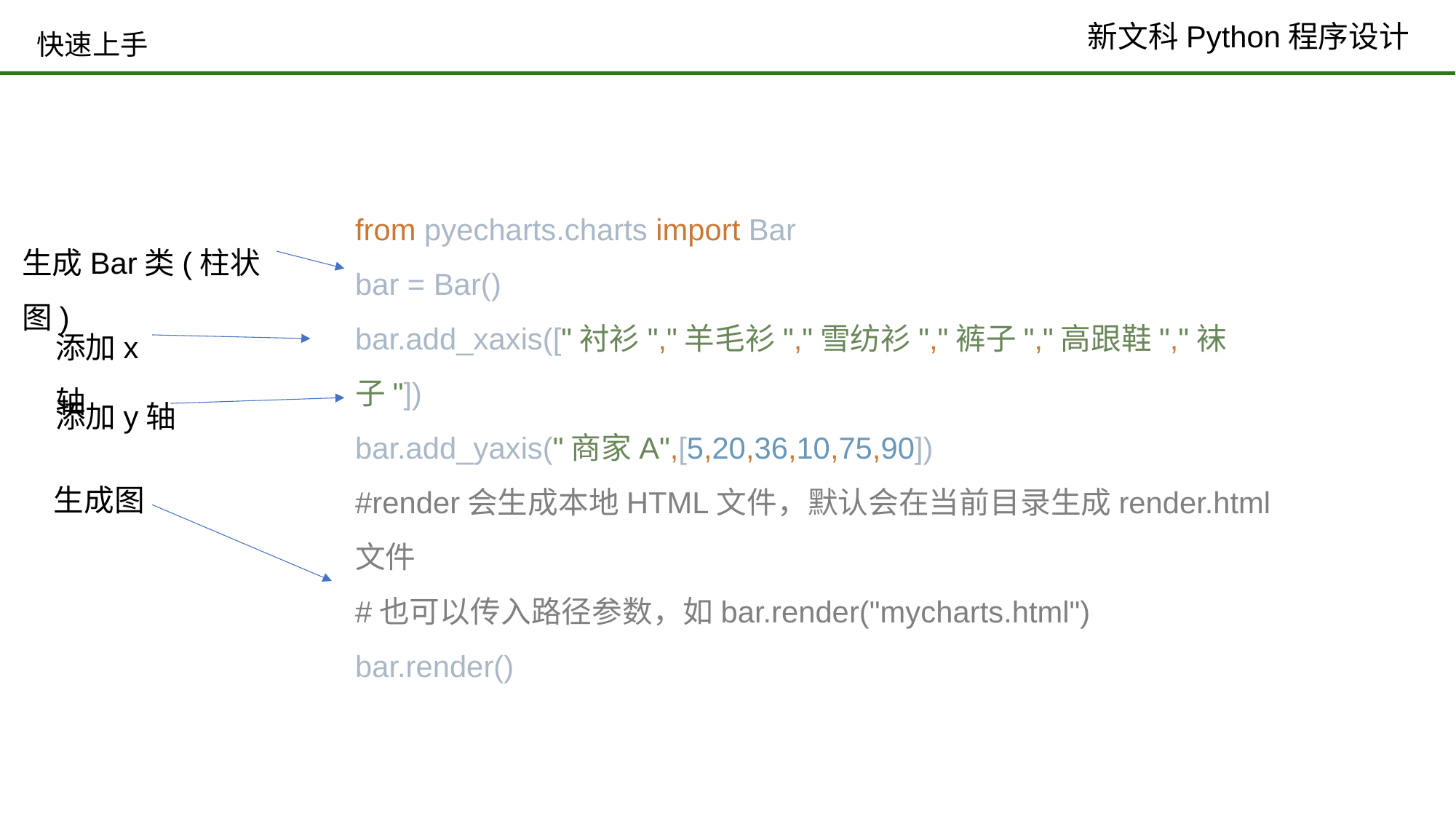

# 快速上手
from pyecharts.charts import Bar
bar = Bar()
bar.add_xaxis(["衬衫","羊毛衫","雪纺衫","裤子","高跟鞋","袜子"])
bar.add_yaxis("商家A",[5,20,36,10,75,90])
#render会生成本地HTML文件，默认会在当前目录生成render.html文件
#也可以传入路径参数，如bar.render("mycharts.html")
bar.render()
生成Bar类(柱状图)
添加x轴
添加y轴
生成图